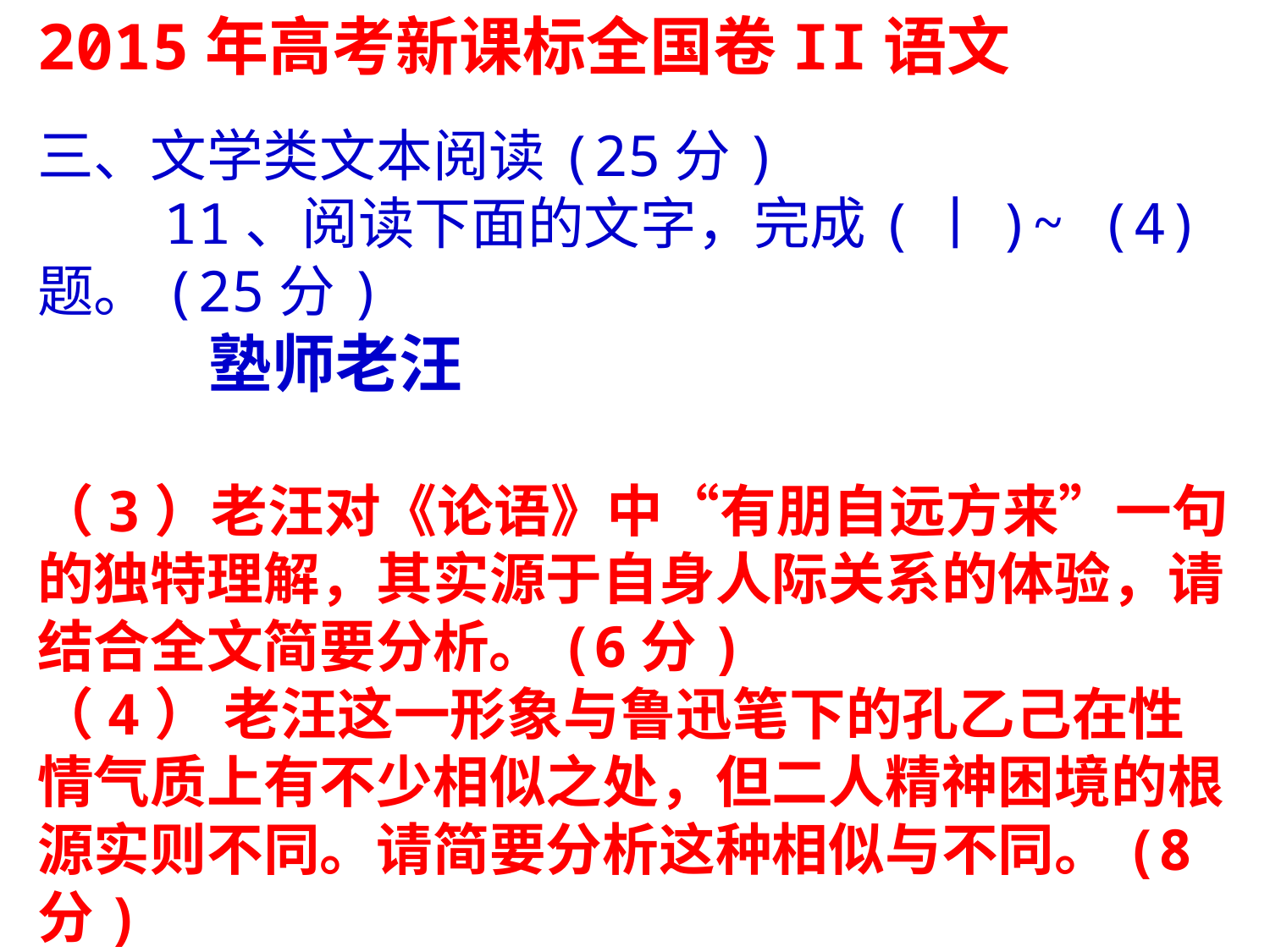

2015年高考新课标全国卷II语文

三、文学类文本阅读(25分)
　　11、阅读下面的文字，完成(丨)~ (4)题。(25分)
           塾师老汪

（3）老汪对《论语》中“有朋自远方来”一句的独特理解，其实源于自身人际关系的体验，请结合全文简要分析。(6分)
（4） 老汪这一形象与鲁迅笔下的孔乙己在性情气质上有不少相似之处，但二人精神困境的根源实则不同。请简要分析这种相似与不同。(8分)